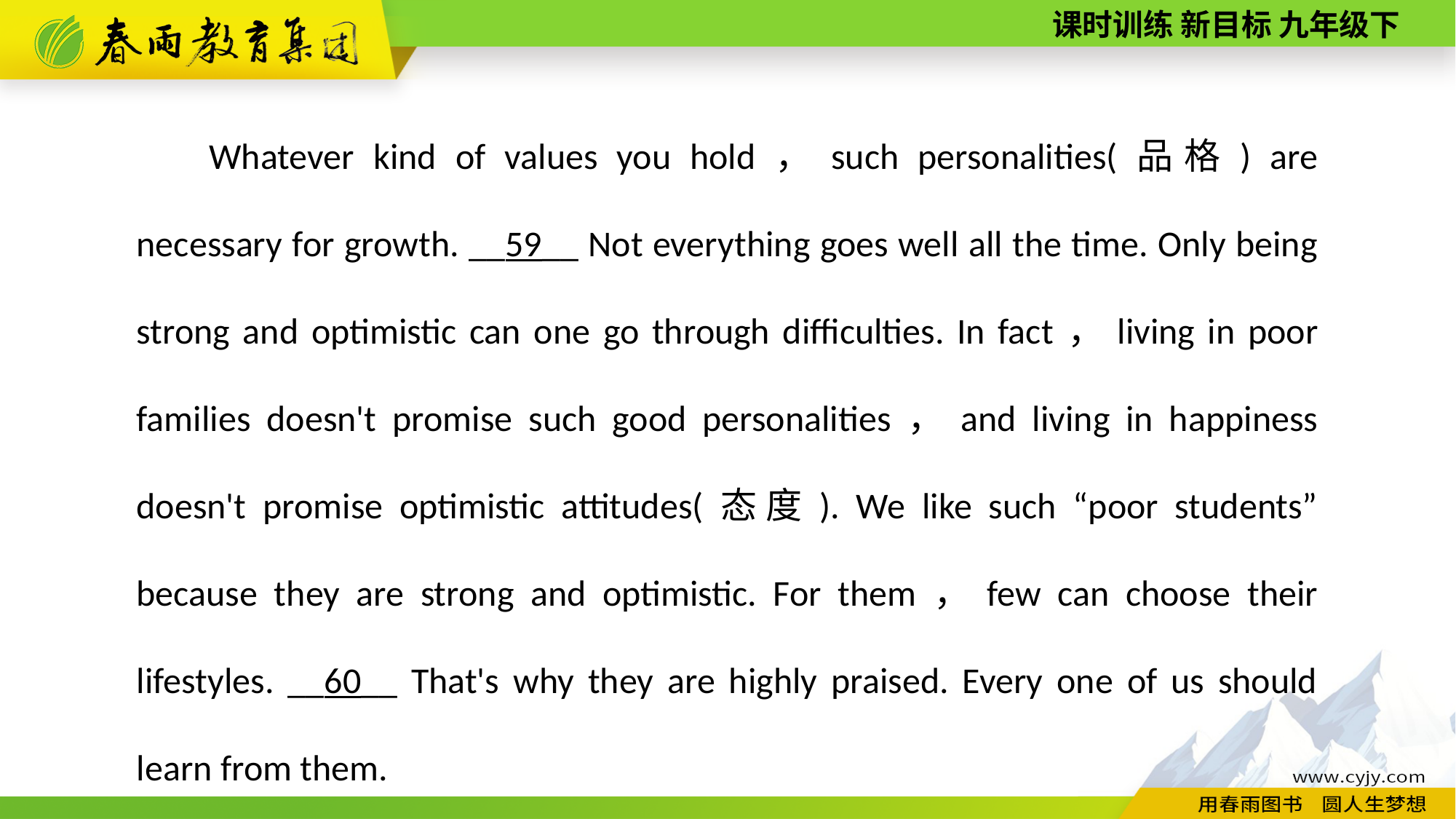

Whatever kind of values you hold，such personalities(品格) are necessary for growth. __59__ Not everything goes well all the time. Only being strong and optimistic can one go through difficulties. In fact，living in poor families doesn't promise such good personalities，and living in happiness doesn't promise optimistic attitudes(态度). We like such “poor students” because they are strong and optimistic. For them，few can choose their lifestyles. __60__ That's why they are highly praised. Every one of us should learn from them.